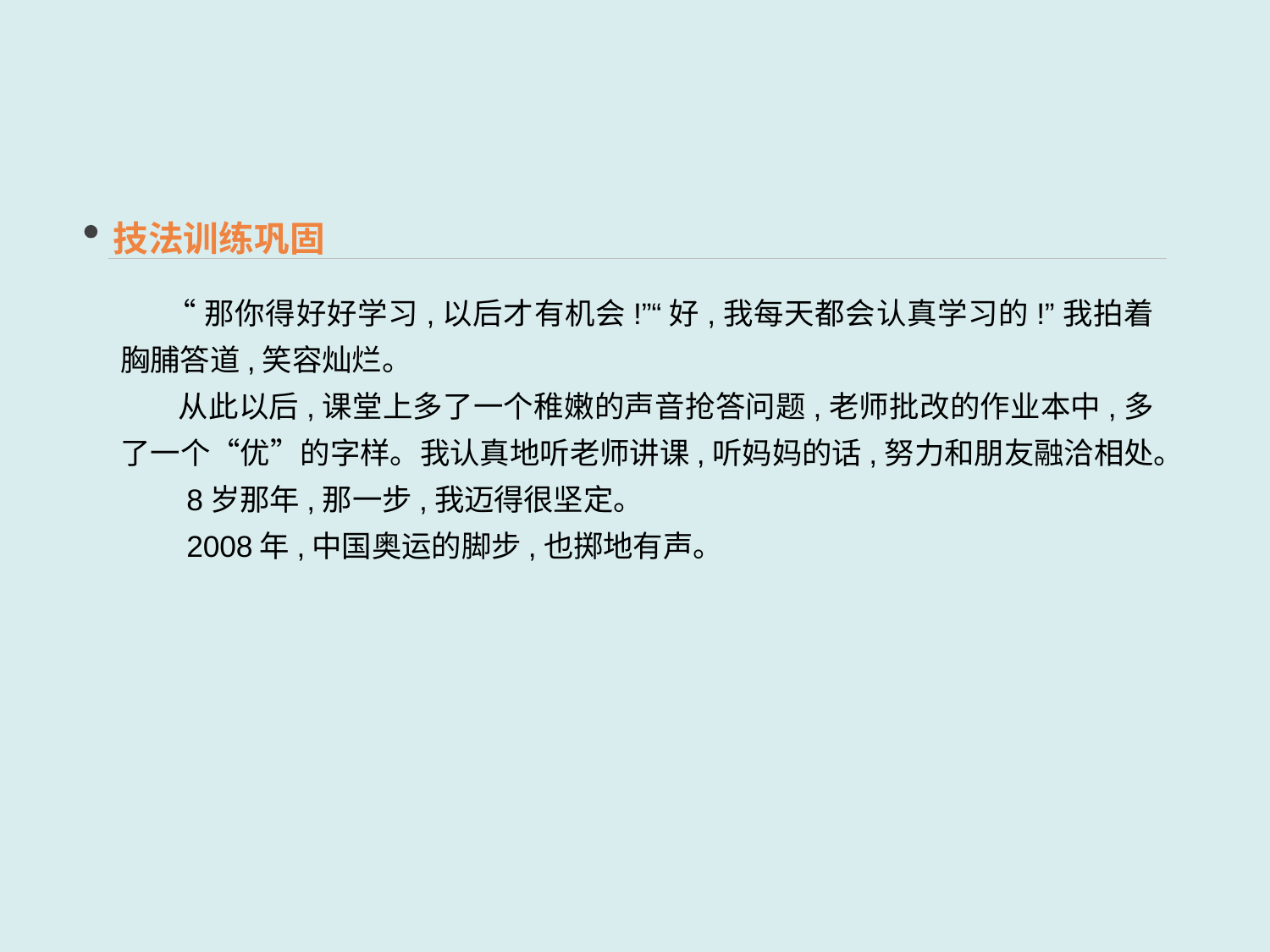

技法训练巩固

      “那你得好好学习,以后才有机会!”“好,我每天都会认真学习的!”我拍着胸脯答道,笑容灿烂。
       从此以后,课堂上多了一个稚嫩的声音抢答问题,老师批改的作业本中,多了一个“优”的字样。我认真地听老师讲课,听妈妈的话,努力和朋友融洽相处。
        8岁那年,那一步,我迈得很坚定。
        2008年,中国奥运的脚步,也掷地有声。